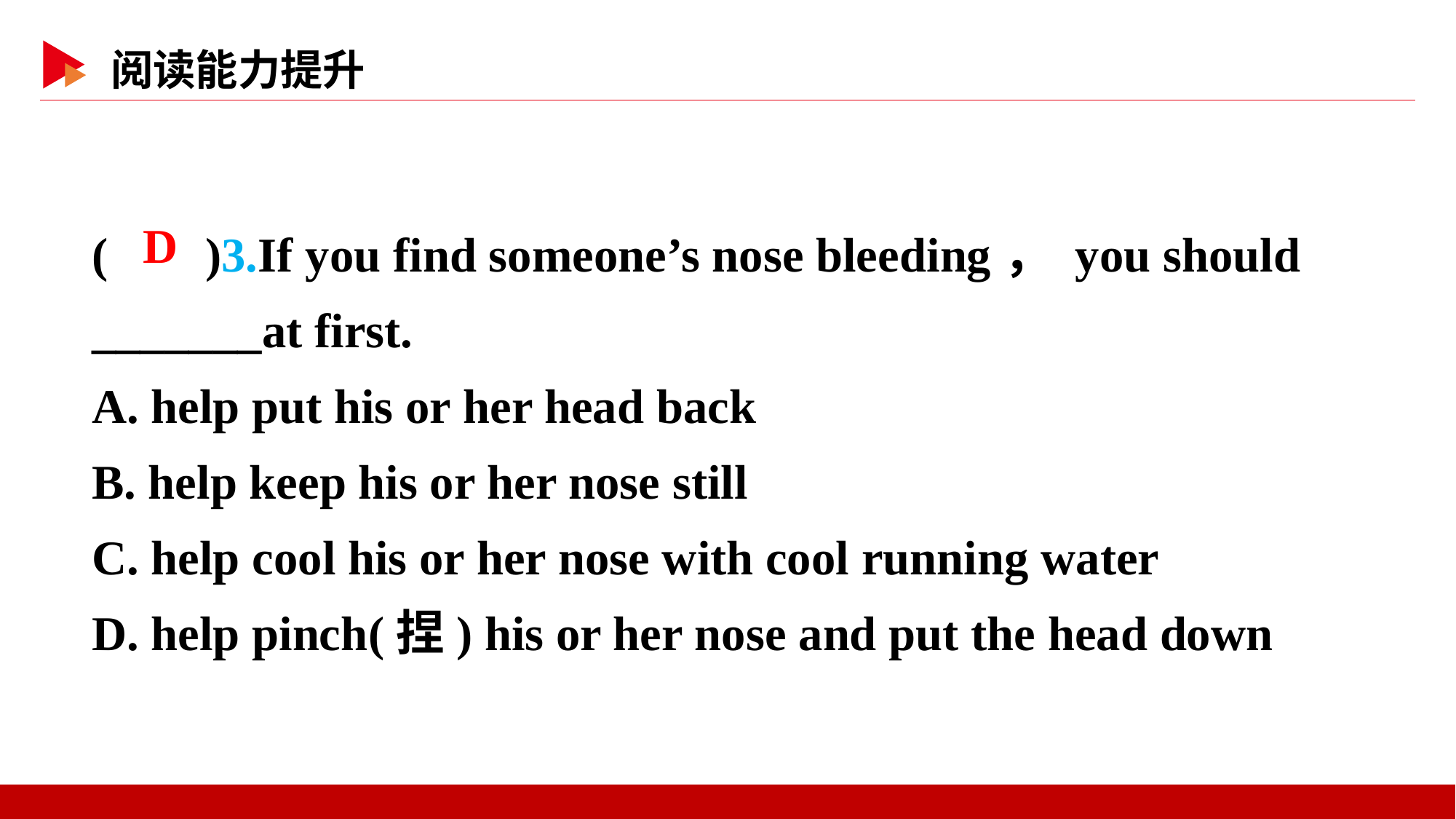

(        )3.If you find someone’s nose bleeding， you should _______at first.
A. help put his or her head back
B. help keep his or her nose still
C. help cool his or her nose with cool running water
D. help pinch(捏) his or her nose and put the head down
   D